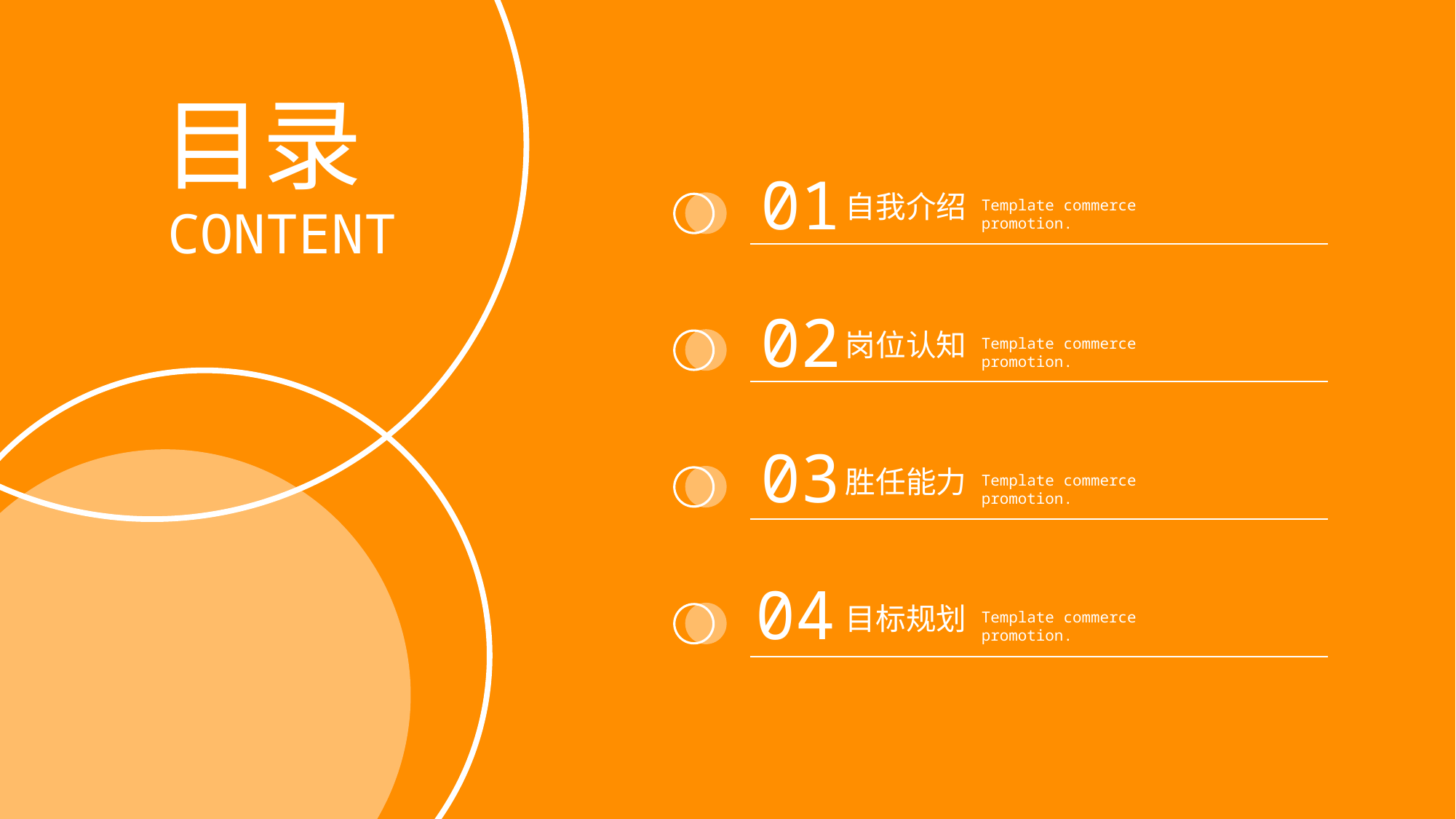

目录
01
自我介绍

Template commerce promotion.

CONTENT
02
岗位认知

Template commerce promotion.

03

胜任能力

Template commerce promotion.

04
目标规划

Template commerce promotion.